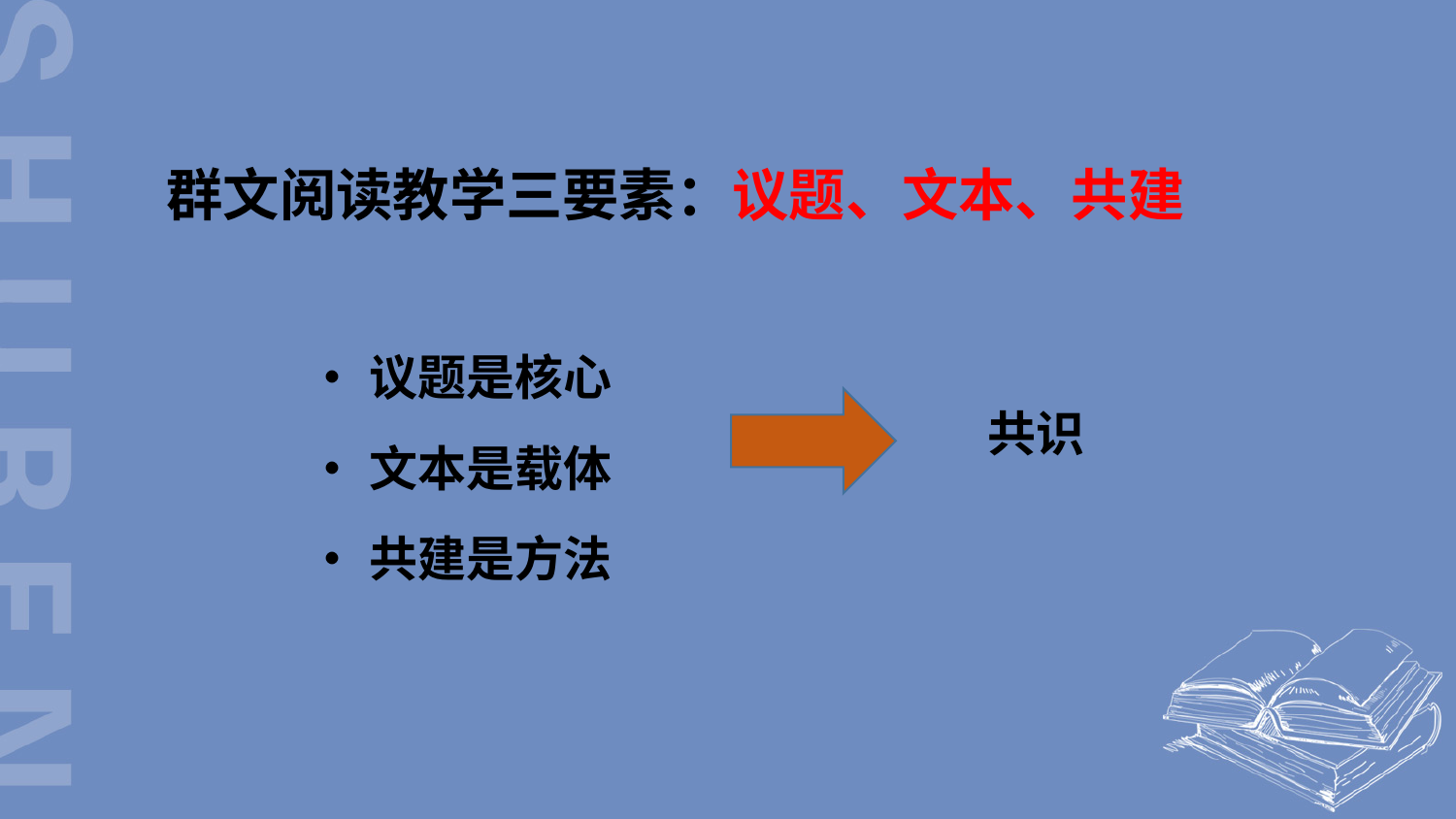

群文阅读教学三要素：议题、文本、共建

•议题是核心
•文本是载体
•共建是方法

共识